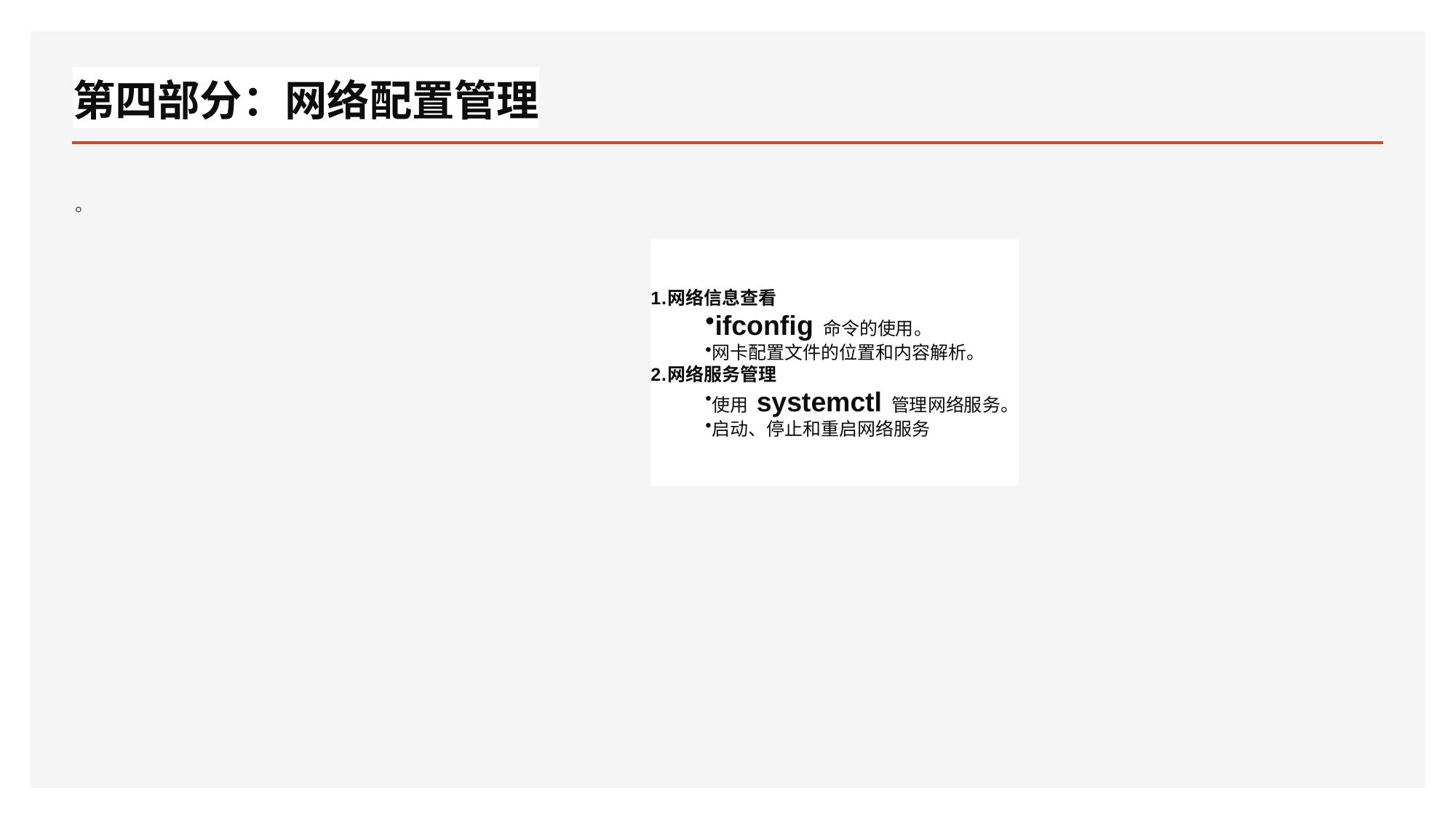

# 第四部分：网络配置管理
。

网络信息查看
ifconfig 命令的使用。
网卡配置文件的位置和内容解析。
网络服务管理
使用 systemctl 管理网络服务。
启动、停止和重启网络服务